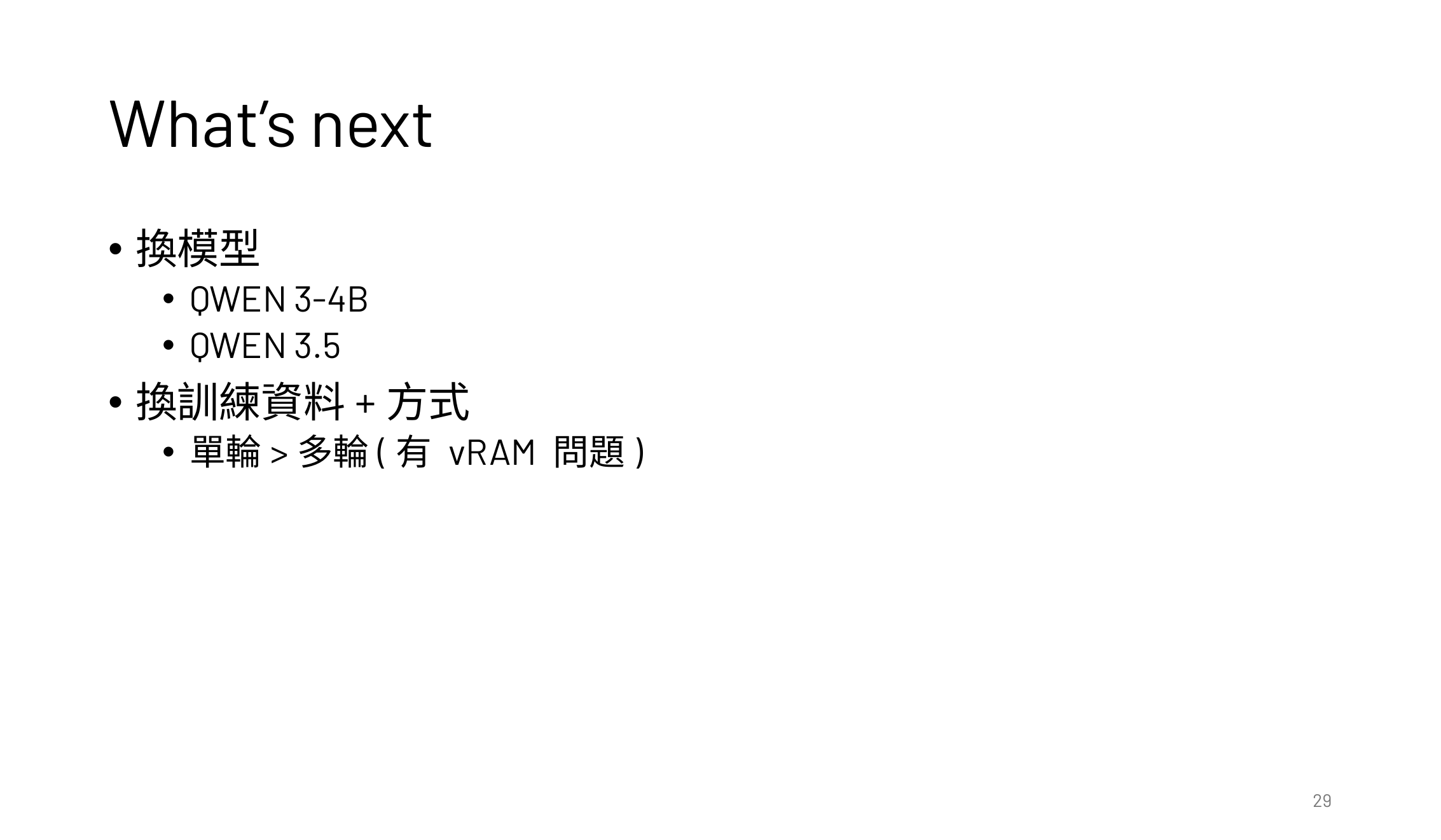

# What’s next
換模型
QWEN 3-4B
QWEN 3.5
換訓練資料+方式
單輪>多輪(有 vRAM 問題)
29